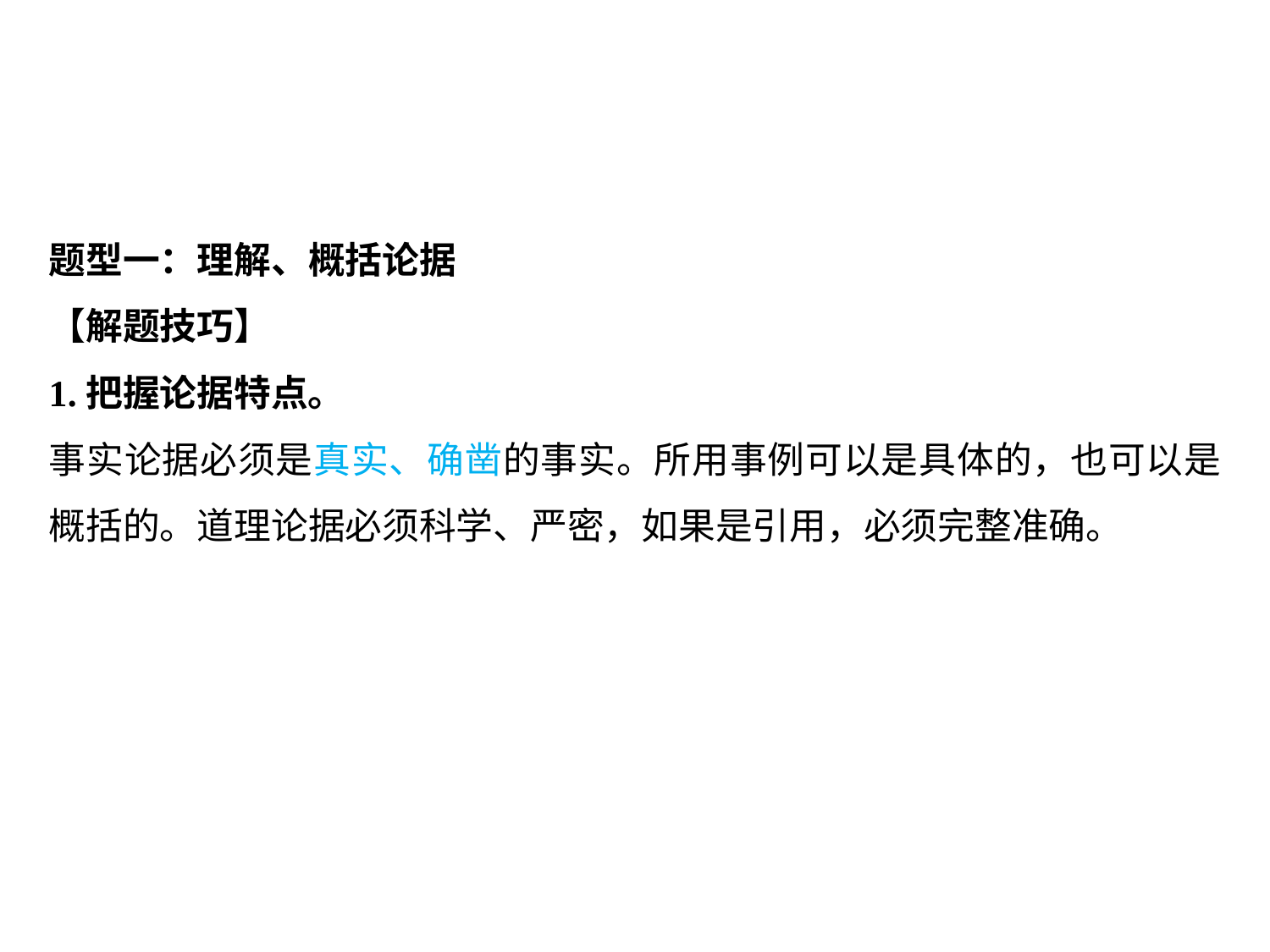

题型一：理解、概括论据
【解题技巧】
1.把握论据特点。
事实论据必须是真实、确凿的事实。所用事例可以是具体的，也可以是概括的。道理论据必须科学、严密，如果是引用，必须完整准确。